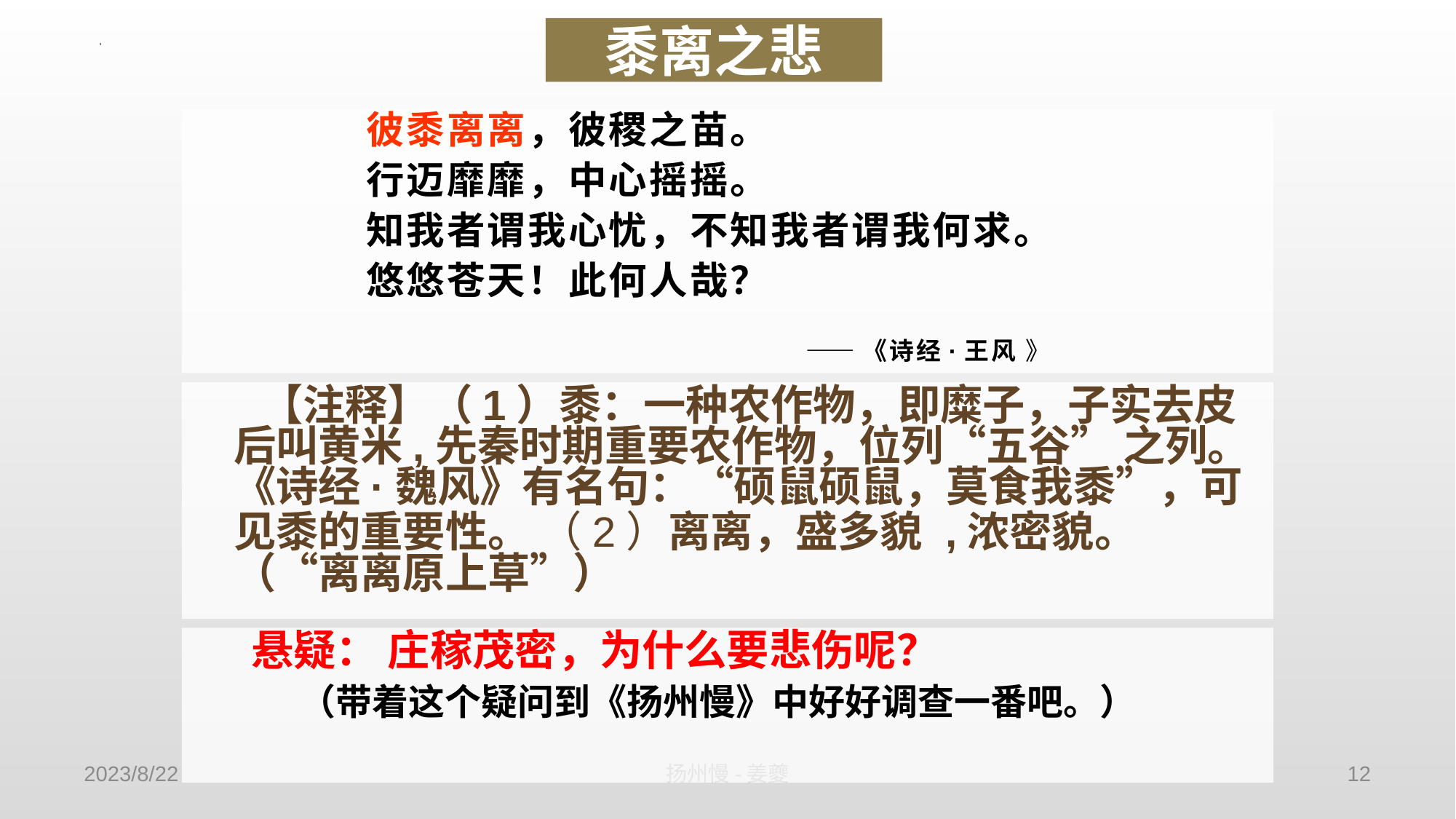

黍离之悲
               彼黍离离，彼稷之苗。
               行迈靡靡，中心摇摇。
               知我者谓我心忧，不知我者谓我何求。
               悠悠苍天！此何人哉？
                                                               ——《诗经·王风 》
      【注释】（1）黍：一种农作物，即糜子，子实去皮后叫黄米,先秦时期重要农作物，位列“五谷” 之列。《诗经·魏风》有名句：“硕鼠硕鼠，莫食我黍”，可见黍的重要性。 （2）离离，盛多貌 ,浓密貌。（“离离原上草”）
     悬疑： 庄稼茂密，为什么要悲伤呢？
          （带着这个疑问到《扬州慢》中好好调查一番吧。）

2023/8/22
扬州慢-姜夔
12